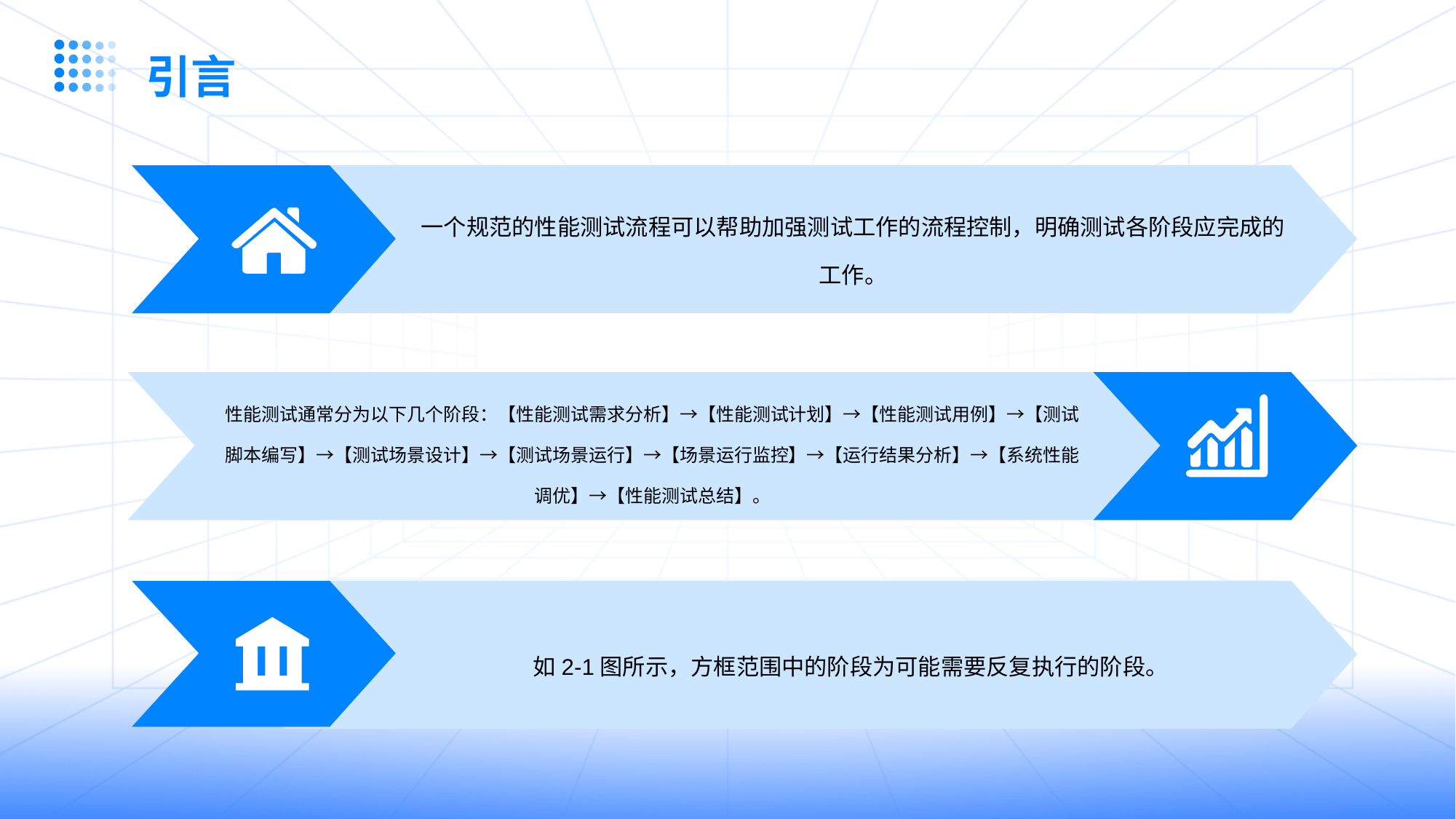

引言

一个规范的性能测试流程可以帮助加强测试工作的流程控制，明确测试各阶段应完成的工作。

性能测试通常分为以下几个阶段：【性能测试需求分析】→【性能测试计划】→【性能测试用例】→【测试脚本编写】→【测试场景设计】→【测试场景运行】→【场景运行监控】→【运行结果分析】→【系统性能调优】→【性能测试总结】。

如2-1图所示，方框范围中的阶段为可能需要反复执行的阶段。